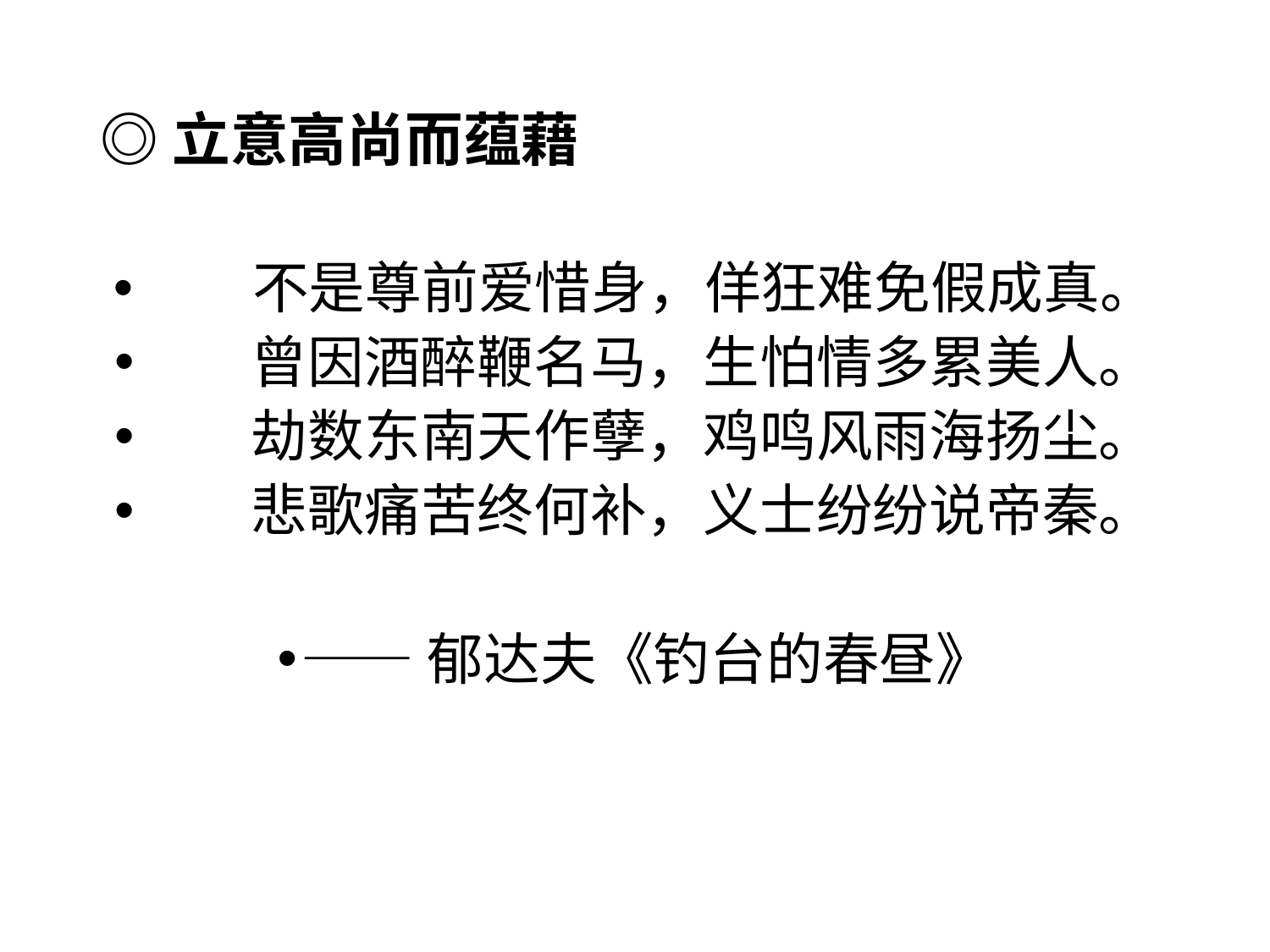

# ◎立意高尚而蕴藉
        不是尊前爱惜身，佯狂难免假成真。
　　曾因酒醉鞭名马，生怕情多累美人。
　　劫数东南天作孽，鸡鸣风雨海扬尘。
　　悲歌痛苦终何补，义士纷纷说帝秦。

——郁达夫《钓台的春昼》